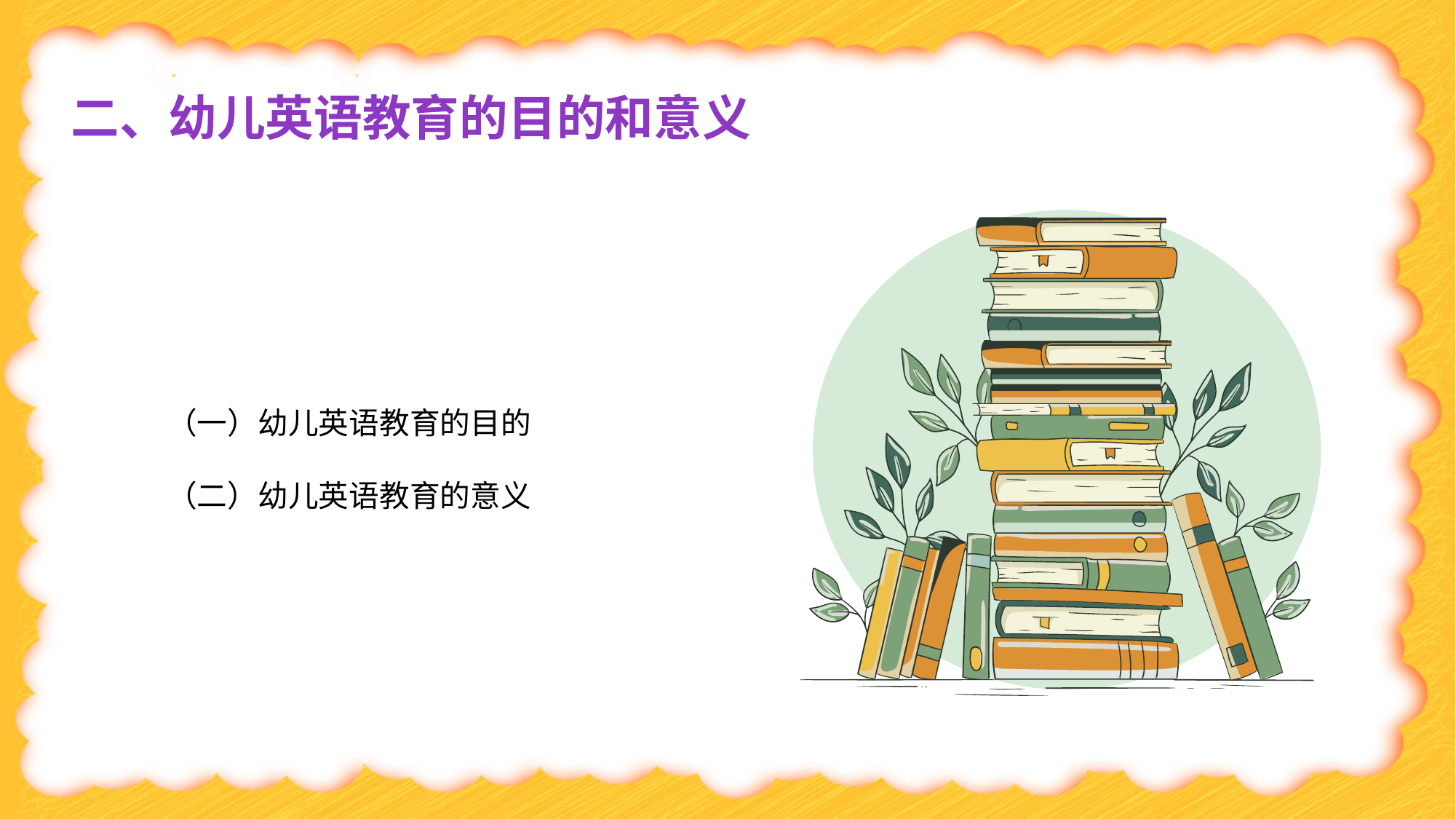

二、幼儿英语教育的目的和意义

（一）幼儿英语教育的目的
（二）幼儿英语教育的意义